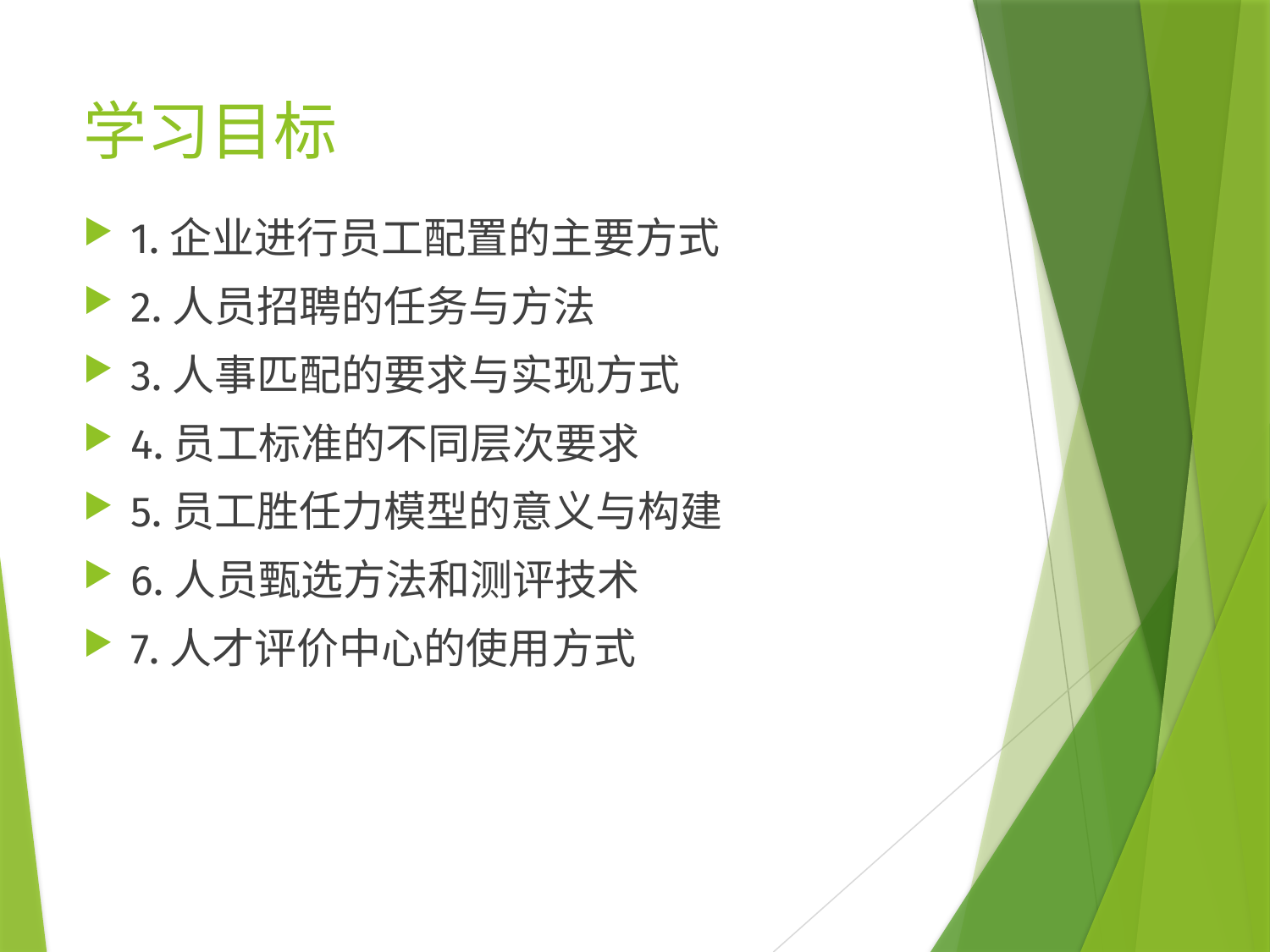

# 学习目标
1.企业进行员工配置的主要方式
2.人员招聘的任务与方法
3.人事匹配的要求与实现方式
4.员工标准的不同层次要求
5.员工胜任力模型的意义与构建
6.人员甄选方法和测评技术
7.人才评价中心的使用方式